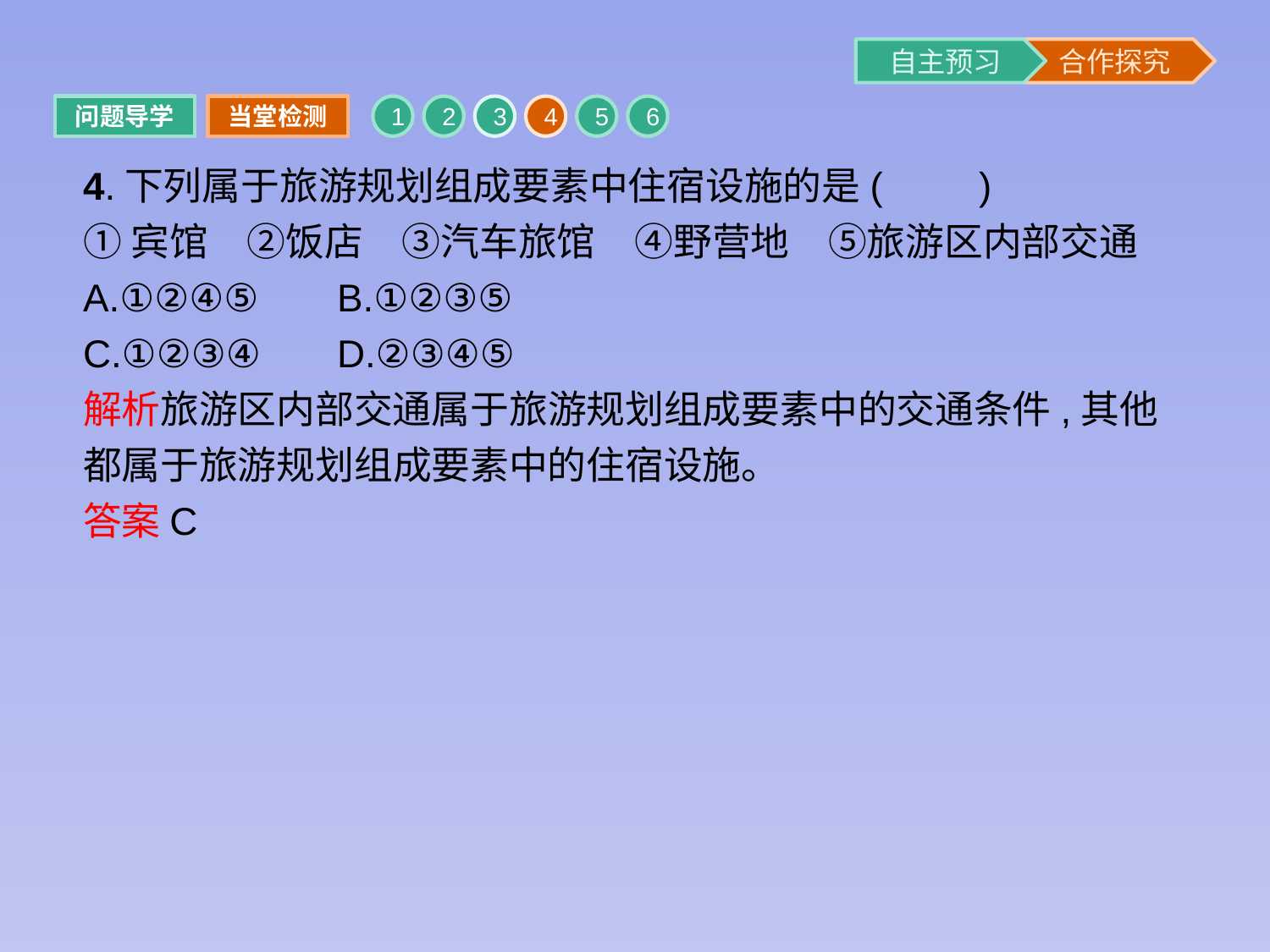

问题导学
当堂检测
1
2
3
4
5
6
4.下列属于旅游规划组成要素中住宿设施的是(　　)
①宾馆　②饭店　③汽车旅馆　④野营地　⑤旅游区内部交通
A.①②④⑤	B.①②③⑤
C.①②③④	D.②③④⑤
解析旅游区内部交通属于旅游规划组成要素中的交通条件,其他都属于旅游规划组成要素中的住宿设施。
答案C